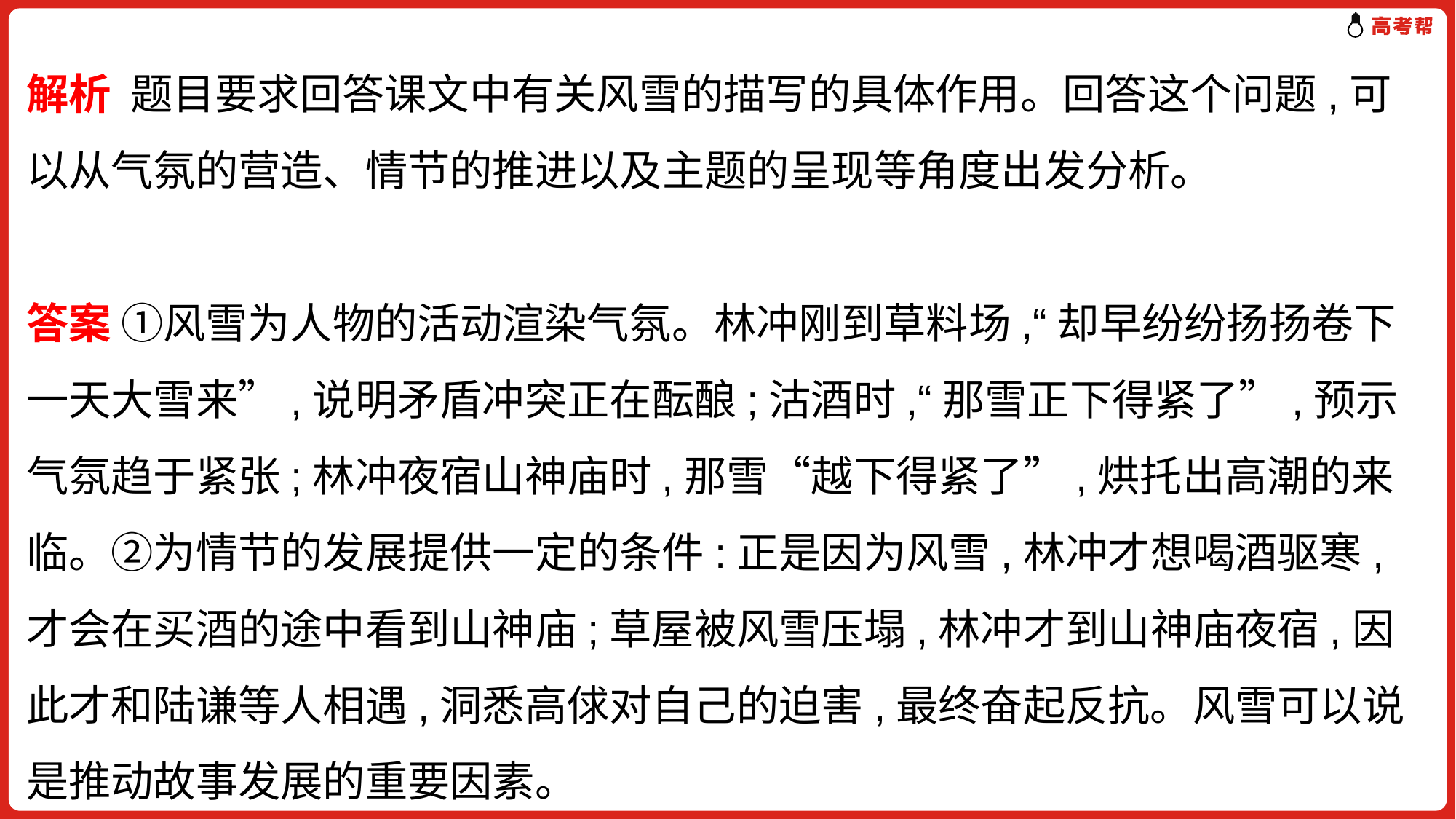

解析  题目要求回答课文中有关风雪的描写的具体作用。回答这个问题,可以从气氛的营造、情节的推进以及主题的呈现等角度出发分析。

答案 ①风雪为人物的活动渲染气氛。林冲刚到草料场,“却早纷纷扬扬卷下一天大雪来”,说明矛盾冲突正在酝酿;沽酒时,“那雪正下得紧了”,预示气氛趋于紧张;林冲夜宿山神庙时,那雪“越下得紧了”,烘托出高潮的来临。②为情节的发展提供一定的条件:正是因为风雪,林冲才想喝酒驱寒,才会在买酒的途中看到山神庙;草屋被风雪压塌,林冲才到山神庙夜宿,因此才和陆谦等人相遇,洞悉高俅对自己的迫害,最终奋起反抗。风雪可以说是推动故事发展的重要因素。